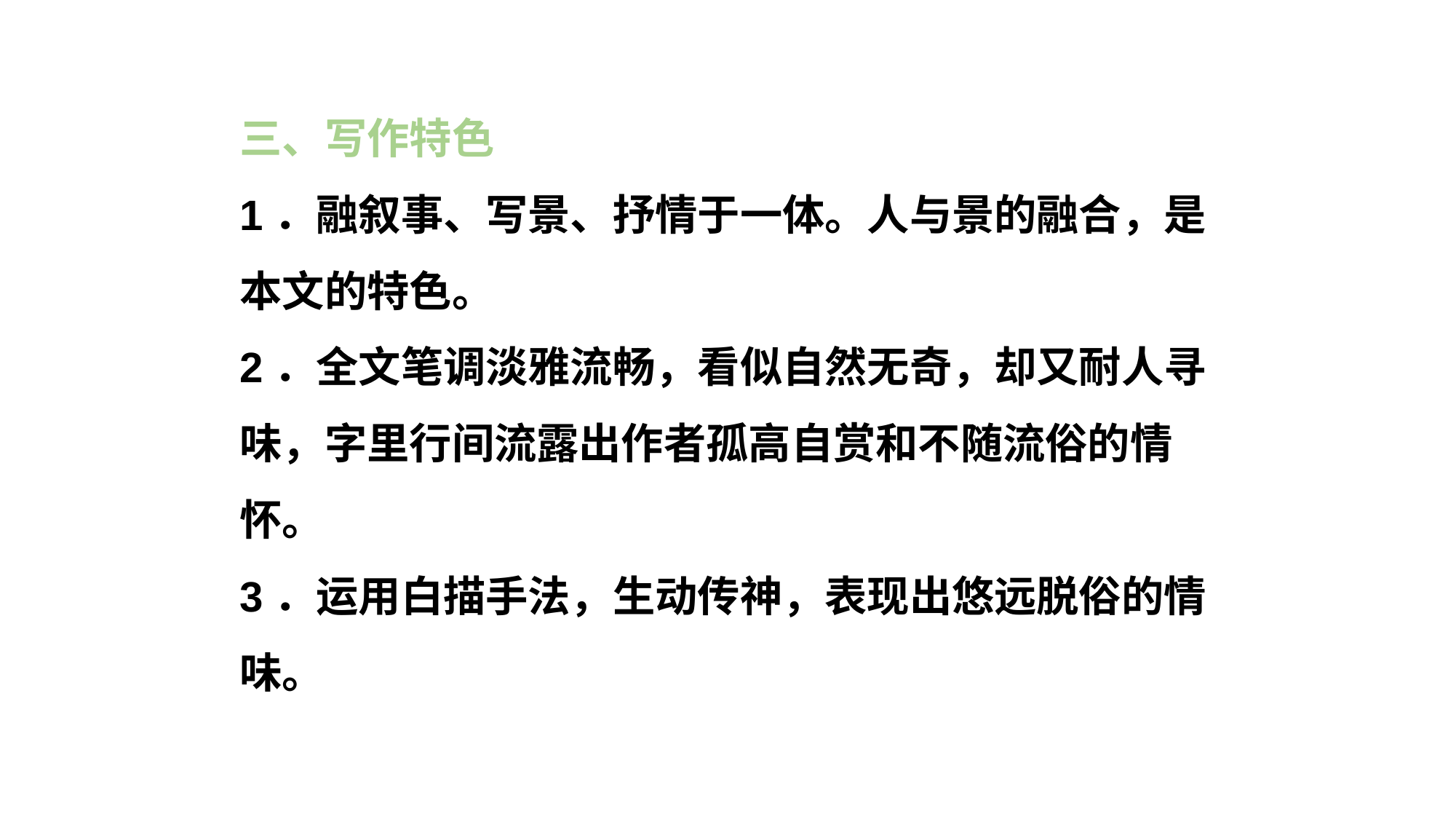

三、写作特色
1．融叙事、写景、抒情于一体。人与景的融合，是本文的特色。
2．全文笔调淡雅流畅，看似自然无奇，却又耐人寻味，字里行间流露出作者孤高自赏和不随流俗的情怀。
3．运用白描手法，生动传神，表现出悠远脱俗的情味。